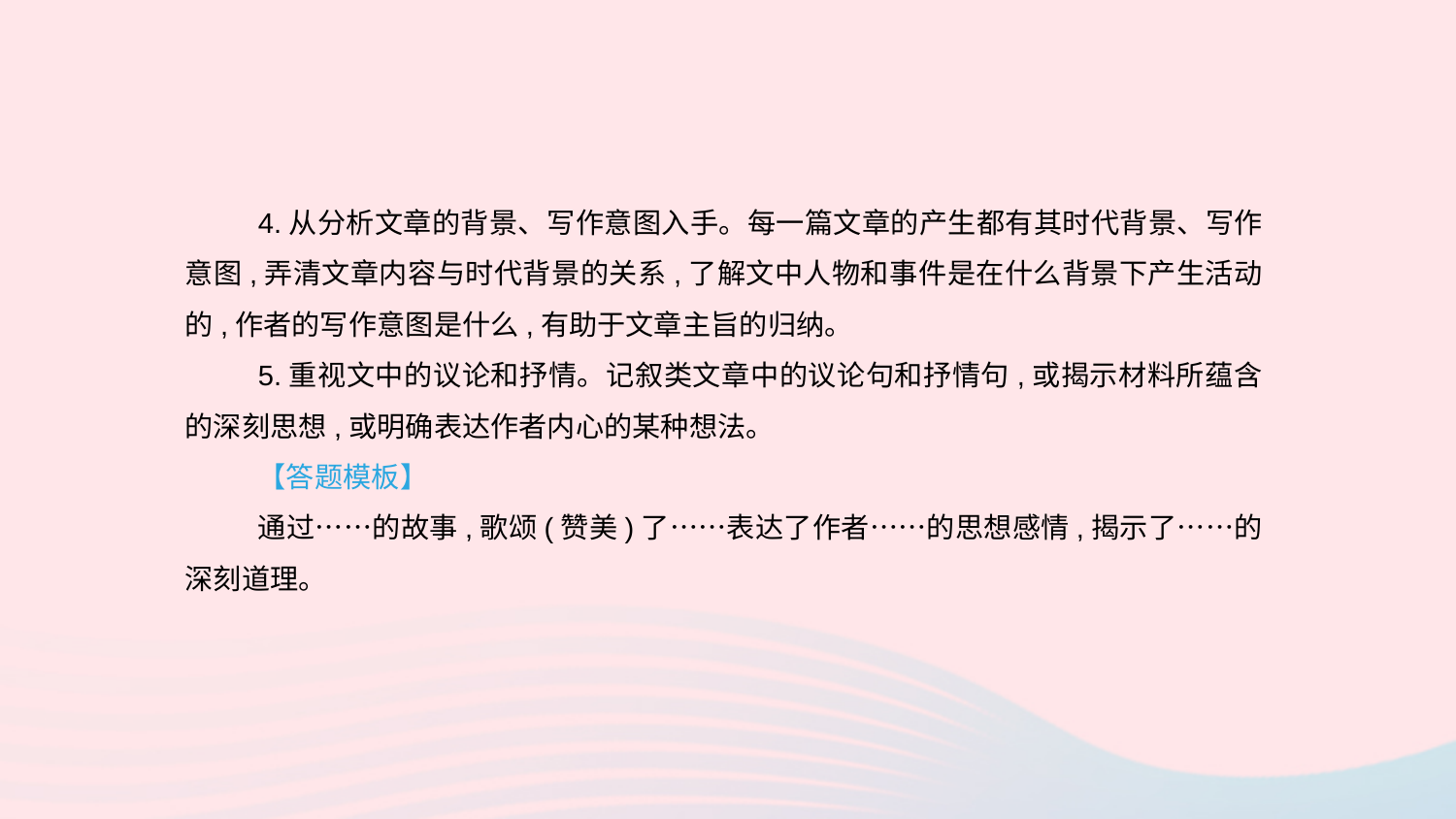

4.从分析文章的背景、写作意图入手。每一篇文章的产生都有其时代背景、写作意图,弄清文章内容与时代背景的关系,了解文中人物和事件是在什么背景下产生活动的,作者的写作意图是什么,有助于文章主旨的归纳。
5.重视文中的议论和抒情。记叙类文章中的议论句和抒情句,或揭示材料所蕴含的深刻思想,或明确表达作者内心的某种想法。
【答题模板】
通过……的故事,歌颂(赞美)了……表达了作者……的思想感情,揭示了……的深刻道理。